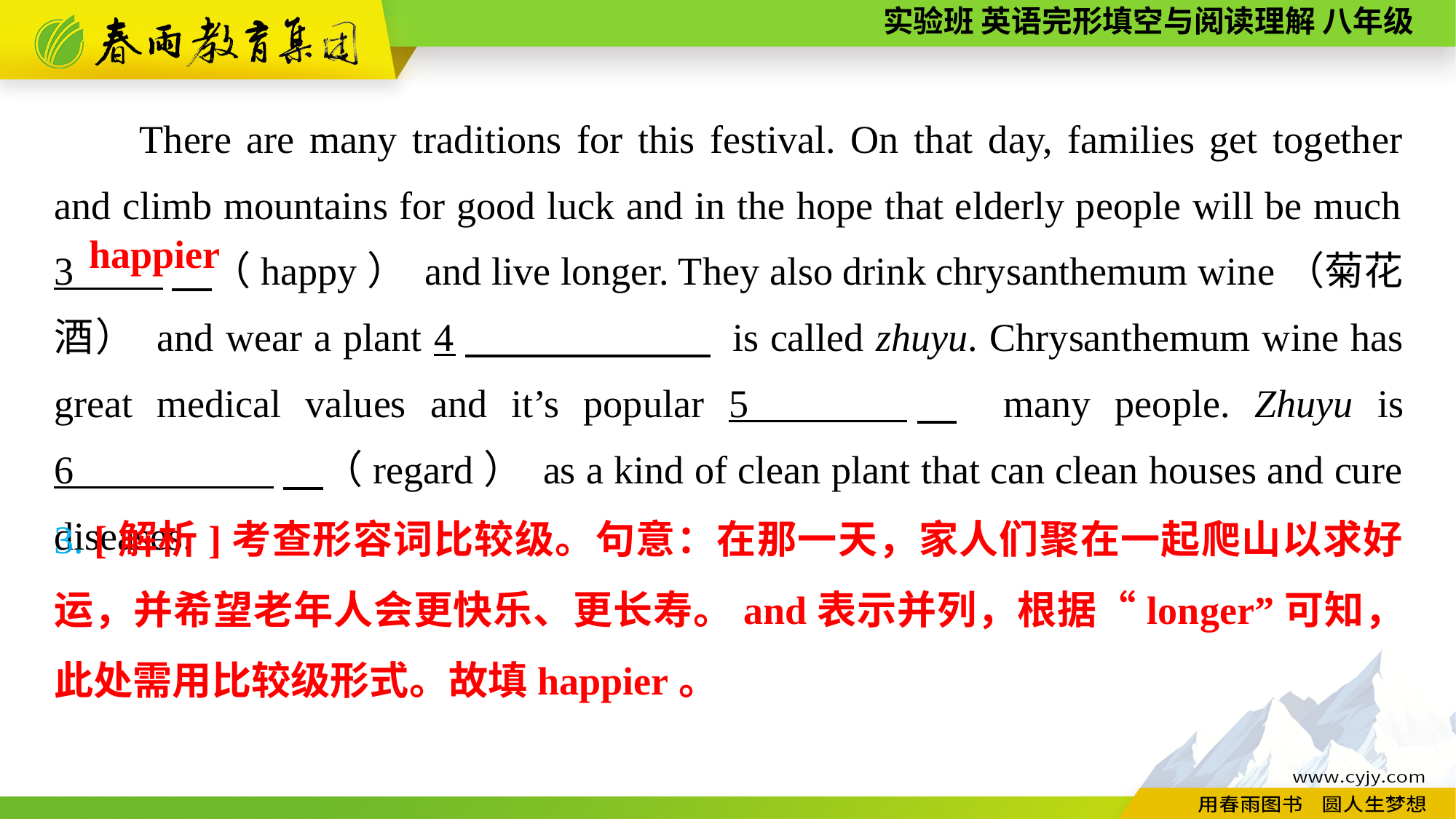

There are many traditions for this festival. On that day, families get together and climb mountains for good luck and in the hope that elderly people will be much 3         　（happy） and live longer. They also drink chrysanthemum wine（菊花酒） and wear a plant 4　                    is called zhuyu. Chrysanthemum wine has great medical values and it’s popular 5      　 many people. Zhuyu is 6                  .　（regard） as a kind of clean plant that can clean houses and cure diseases.
happier
3. [解析]考查形容词比较级。句意：在那一天，家人们聚在一起爬山以求好运，并希望老年人会更快乐、更长寿。and表示并列，根据“longer”可知，此处需用比较级形式。故填happier。